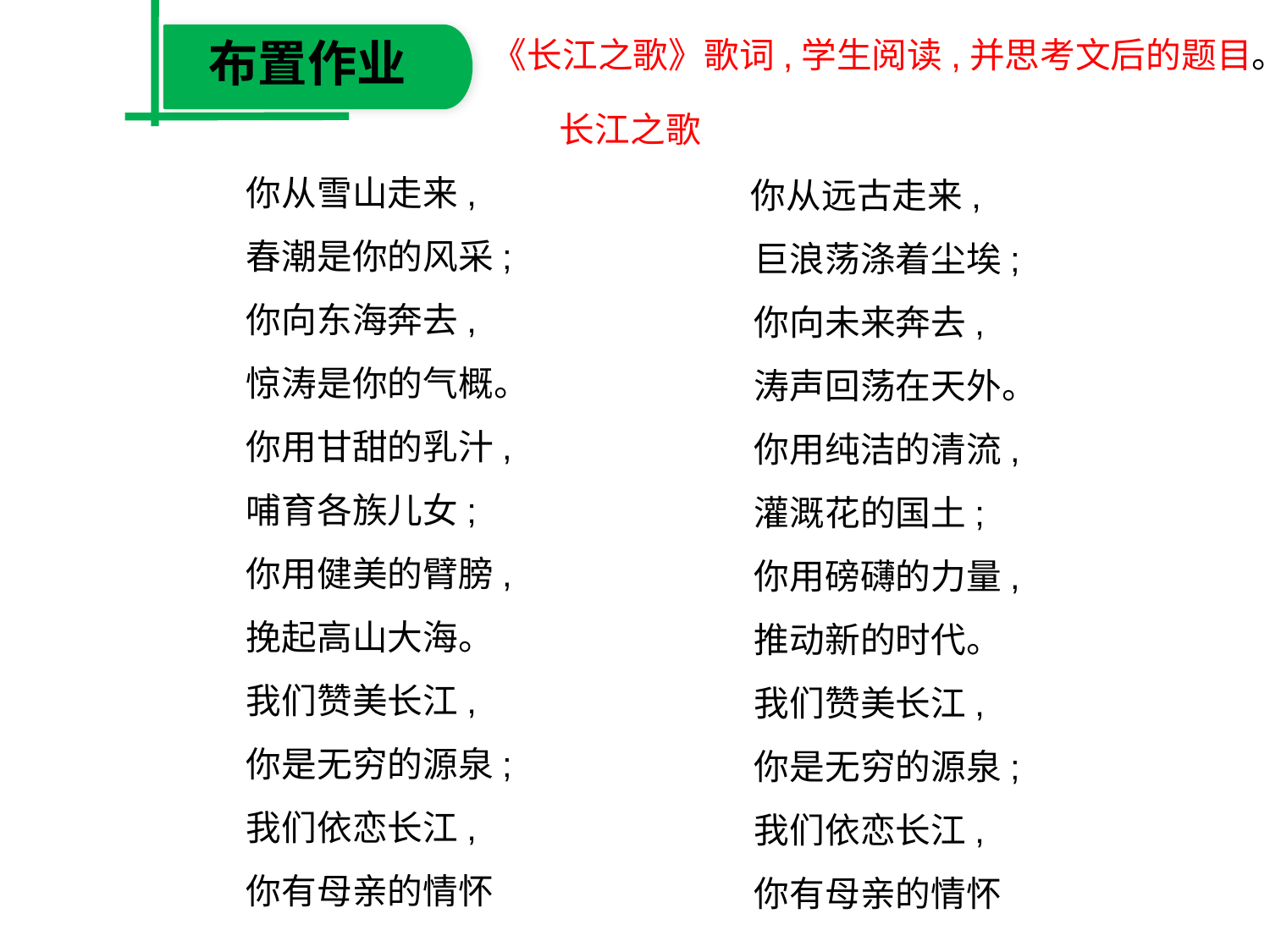

布置作业
《长江之歌》歌词,学生阅读,并思考文后的题目。
　                                        长江之歌
　你从雪山走来,
　春潮是你的风采;
　你向东海奔去,
　惊涛是你的气概。
　你用甘甜的乳汁,
　哺育各族儿女;
　你用健美的臂膀,
　挽起高山大海。
　我们赞美长江,
　你是无穷的源泉;
　我们依恋长江,
　你有母亲的情怀
   你从远古走来,
　巨浪荡涤着尘埃;
　你向未来奔去,
　涛声回荡在天外。
　你用纯洁的清流,
　灌溉花的国土;
　你用磅礴的力量,
　推动新的时代。
　我们赞美长江,
　你是无穷的源泉;
　我们依恋长江,
　你有母亲的情怀